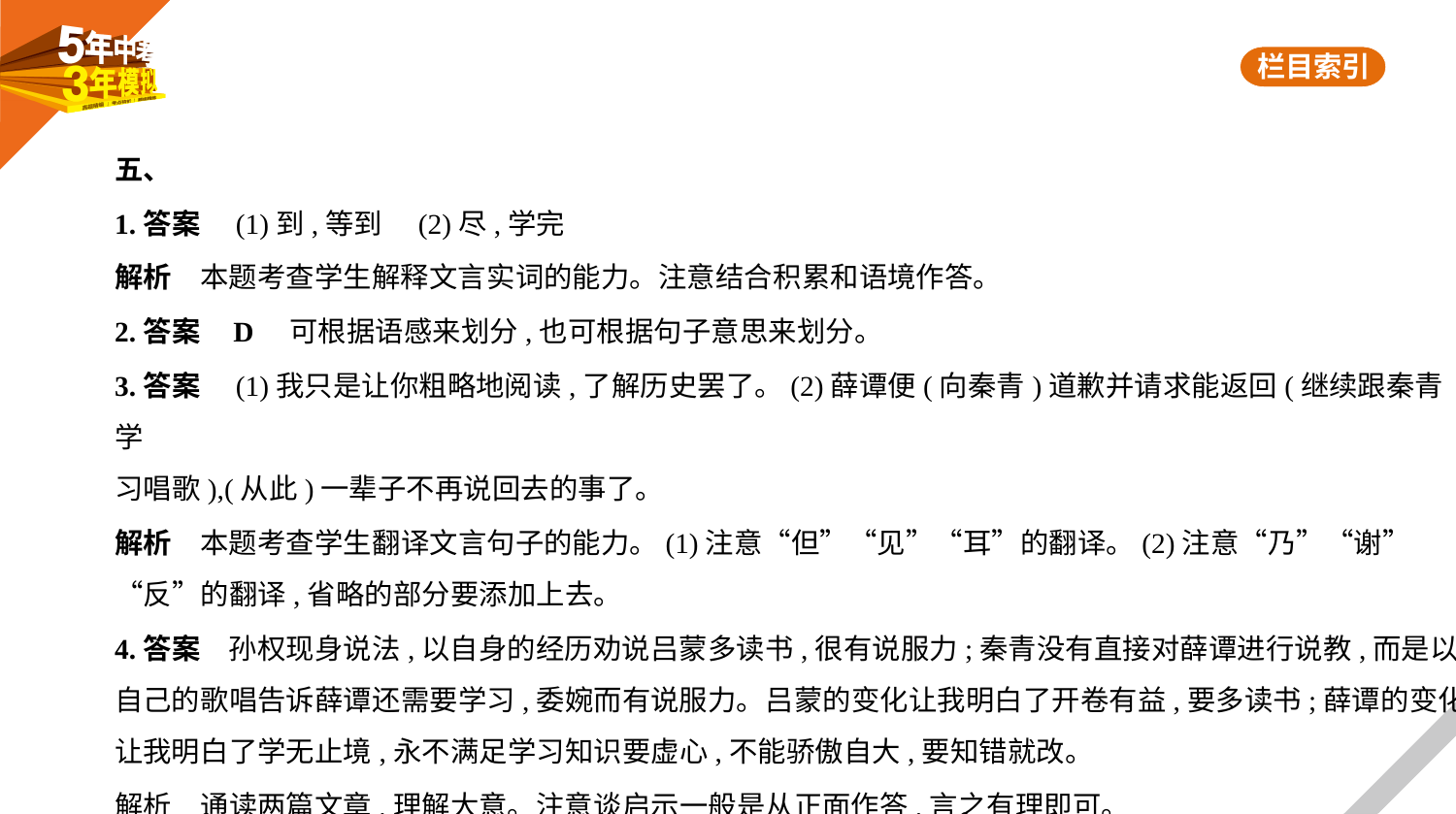

五、
1.答案　(1)到,等到　(2)尽,学完
解析　本题考查学生解释文言实词的能力。注意结合积累和语境作答。
2.答案    D　可根据语感来划分,也可根据句子意思来划分。
3.答案　(1)我只是让你粗略地阅读,了解历史罢了。(2)薛谭便(向秦青)道歉并请求能返回(继续跟秦青学
习唱歌),(从此)一辈子不再说回去的事了。
解析　本题考查学生翻译文言句子的能力。(1)注意“但”“见”“耳”的翻译。(2)注意“乃”“谢”
“反”的翻译,省略的部分要添加上去。
4.答案　孙权现身说法,以自身的经历劝说吕蒙多读书,很有说服力;秦青没有直接对薛谭进行说教,而是以
自己的歌唱告诉薛谭还需要学习,委婉而有说服力。吕蒙的变化让我明白了开卷有益,要多读书;薛谭的变化让我明白了学无止境,永不满足学习知识要虚心,不能骄傲自大,要知错就改。
解析　通读两篇文章,理解大意。注意谈启示一般是从正面作答,言之有理即可。